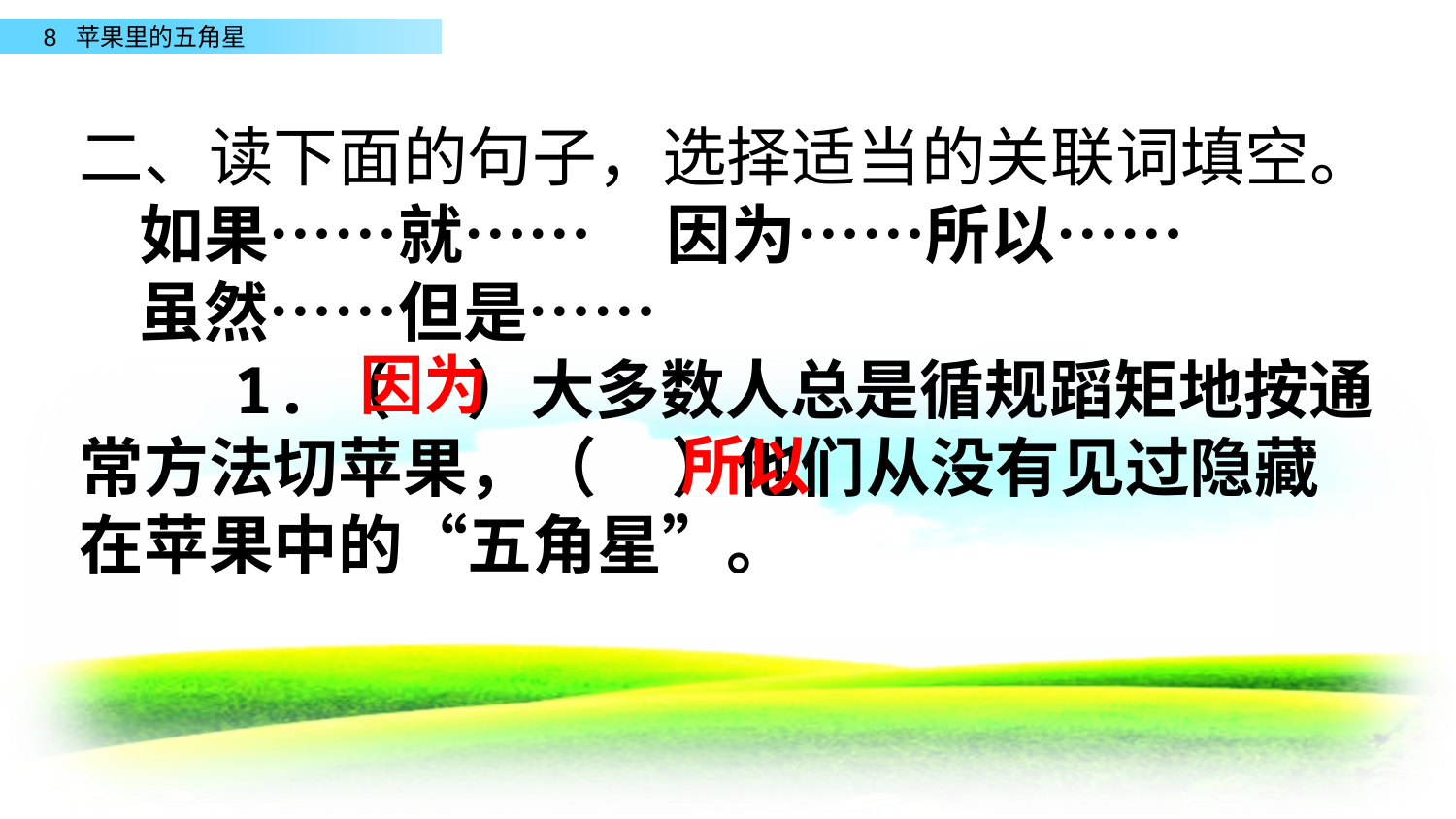

二、读下面的句子，选择适当的关联词填空。
   如果……就……     因为……所以……
   虽然……但是……
    1.（     ）大多数人总是循规蹈矩地按通常方法切苹果，（     ）他们从没有见过隐藏在苹果中的“五角星”。
因为
所以